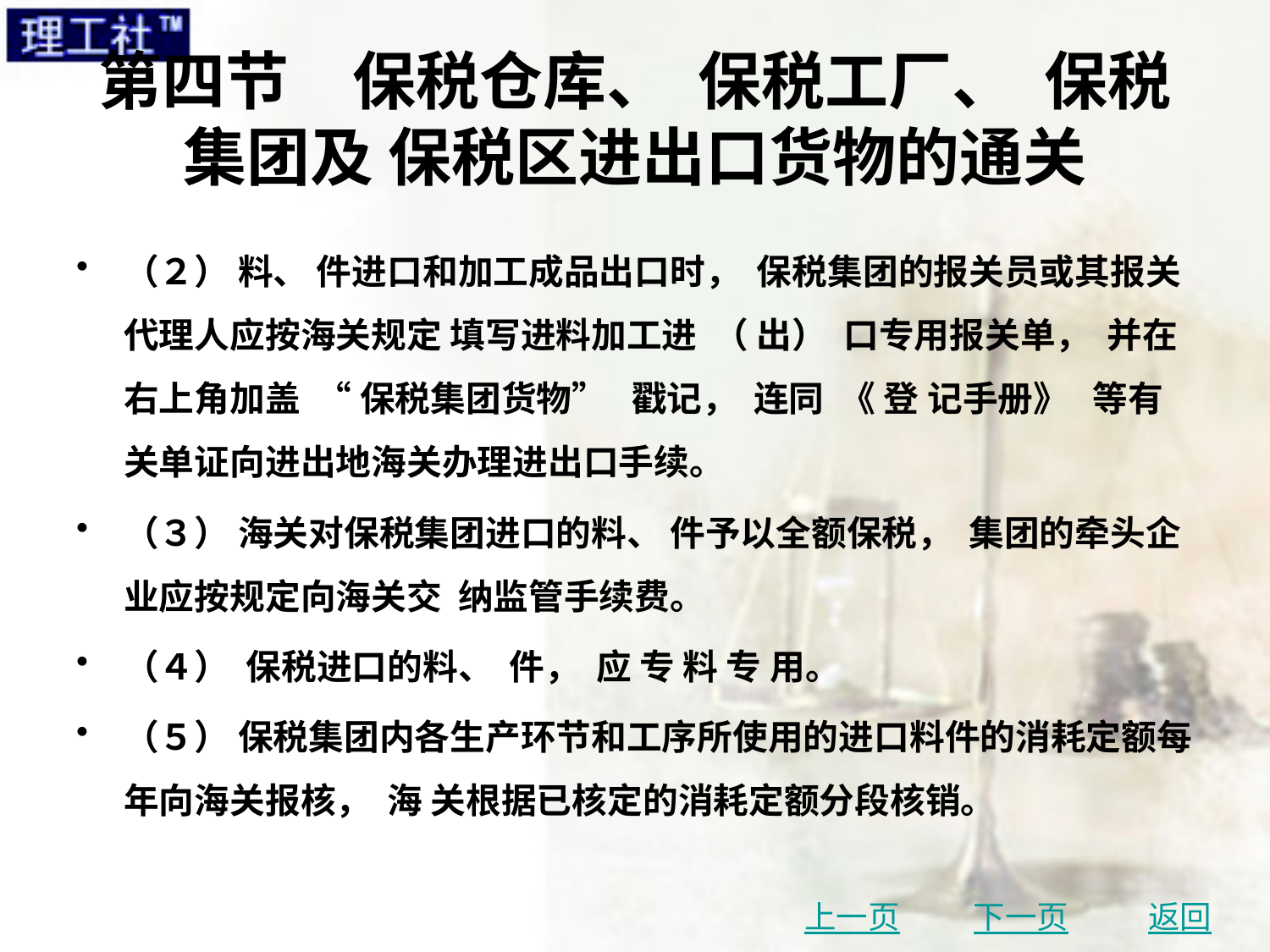

# 第四节　保税仓库、  保税工厂、  保税集团及 保税区进出口货物的通关
（２） 料、 件进口和加工成品出口时，  保税集团的报关员或其报关代理人应按海关规定 填写进料加工进  （ 出）  口专用报关单，  并在右上角加盖  “ 保税集团货物”   戳记，  连同  《 登 记手册》   等有关单证向进出地海关办理进出口手续。
（３） 海关对保税集团进口的料、 件予以全额保税，  集团的牵头企业应按规定向海关交  纳监管手续费。
（４）  保税进口的料、  件，  应 专 料 专 用。
（５） 保税集团内各生产环节和工序所使用的进口料件的消耗定额每年向海关报核，  海 关根据已核定的消耗定额分段核销。
上一页
下一页
返回